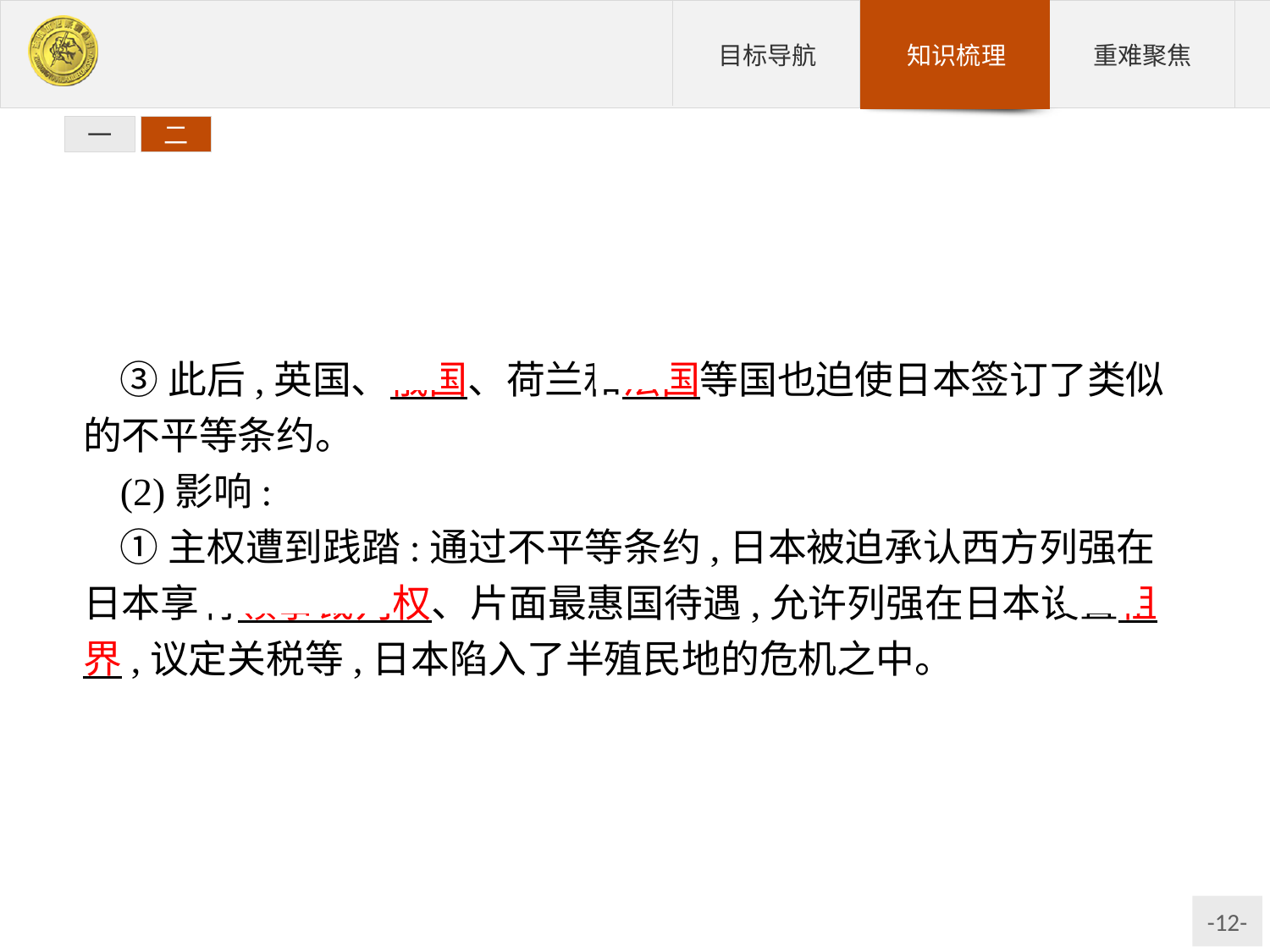

一
二
③此后,英国、俄国、荷兰和法国等国也迫使日本签订了类似的不平等条约。
(2)影响:
①主权遭到践踏:通过不平等条约,日本被迫承认西方列强在日本享有领事裁判权、片面最惠国待遇,允许列强在日本设置租界,议定关税等,日本陷入了半殖民地的危机之中。